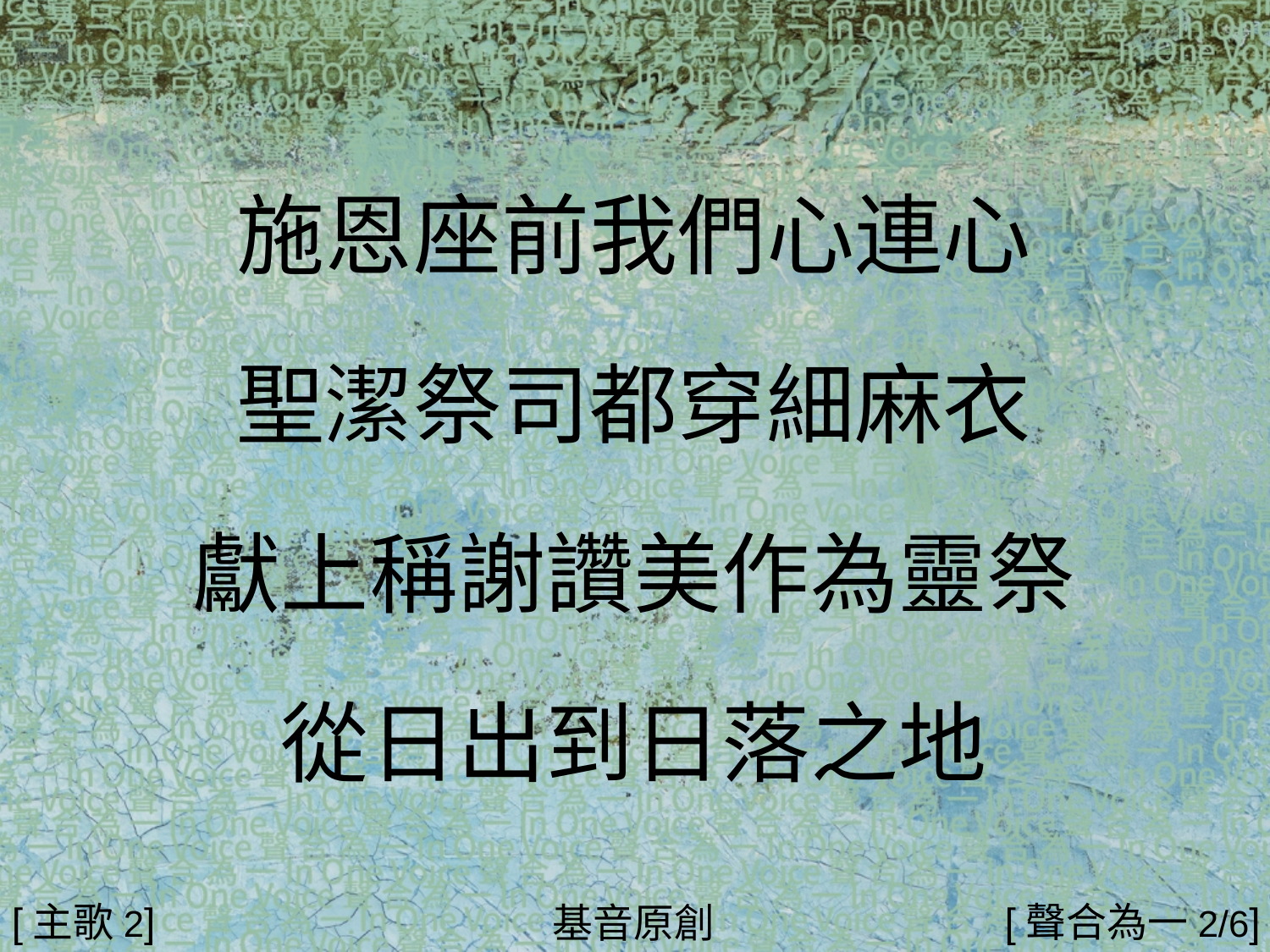

施恩座前我們心連心

聖潔祭司都穿細麻衣

獻上稱謝讚美作為靈祭

從日出到日落之地
#

[主歌2]
[聲合為一2/6]
基音原創